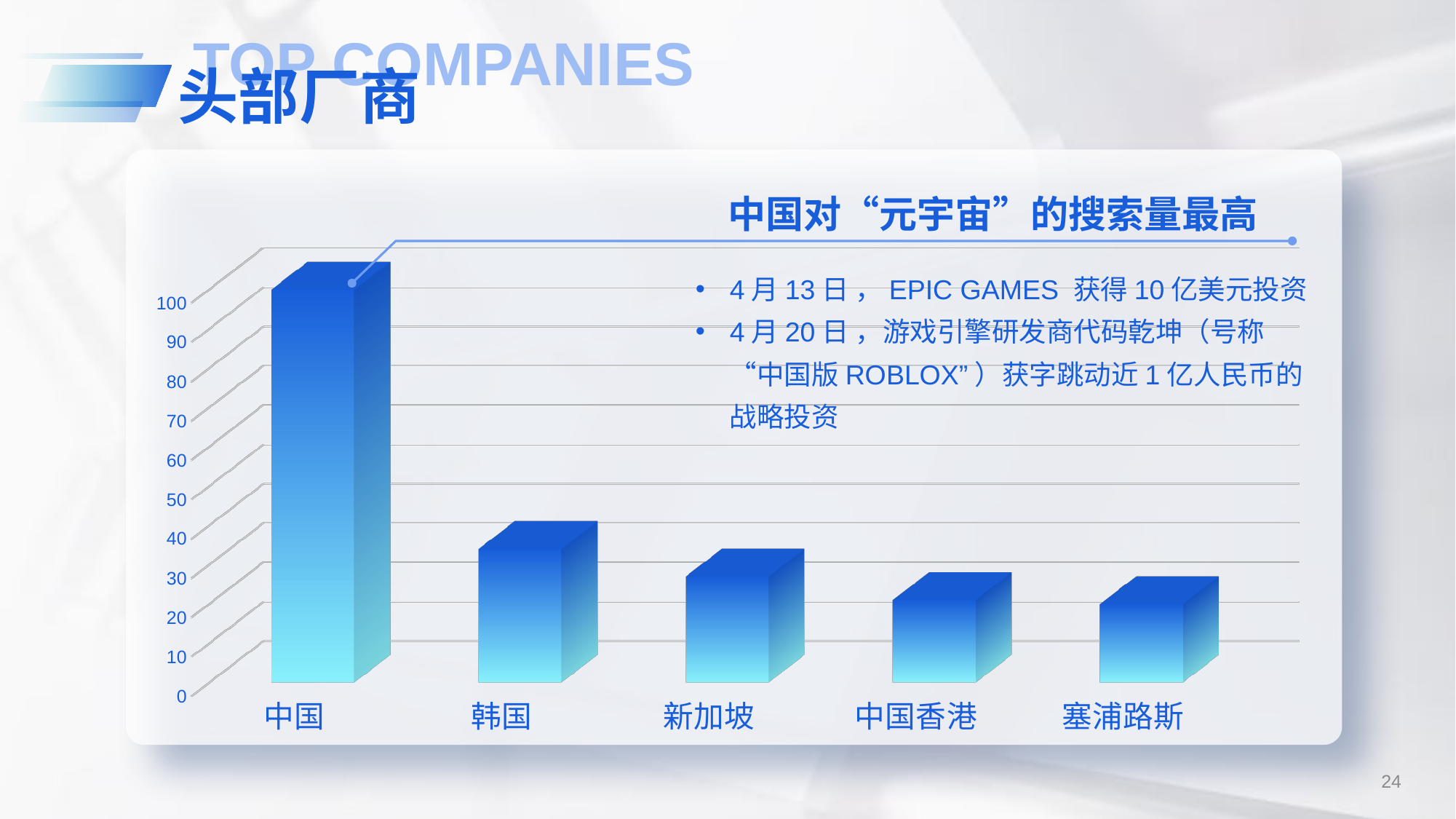

TOP COMPANIES
头部厂商

中国对“元宇宙”的搜索量最高

[unsupported chart]

4月13日 ，EPIC GAMES 获得10亿美元投资
4月20日 ，游戏引擎研发商代码亁坤（号称“中国版ROBLOX”）获字跳动近1亿人民币的战略投资
24